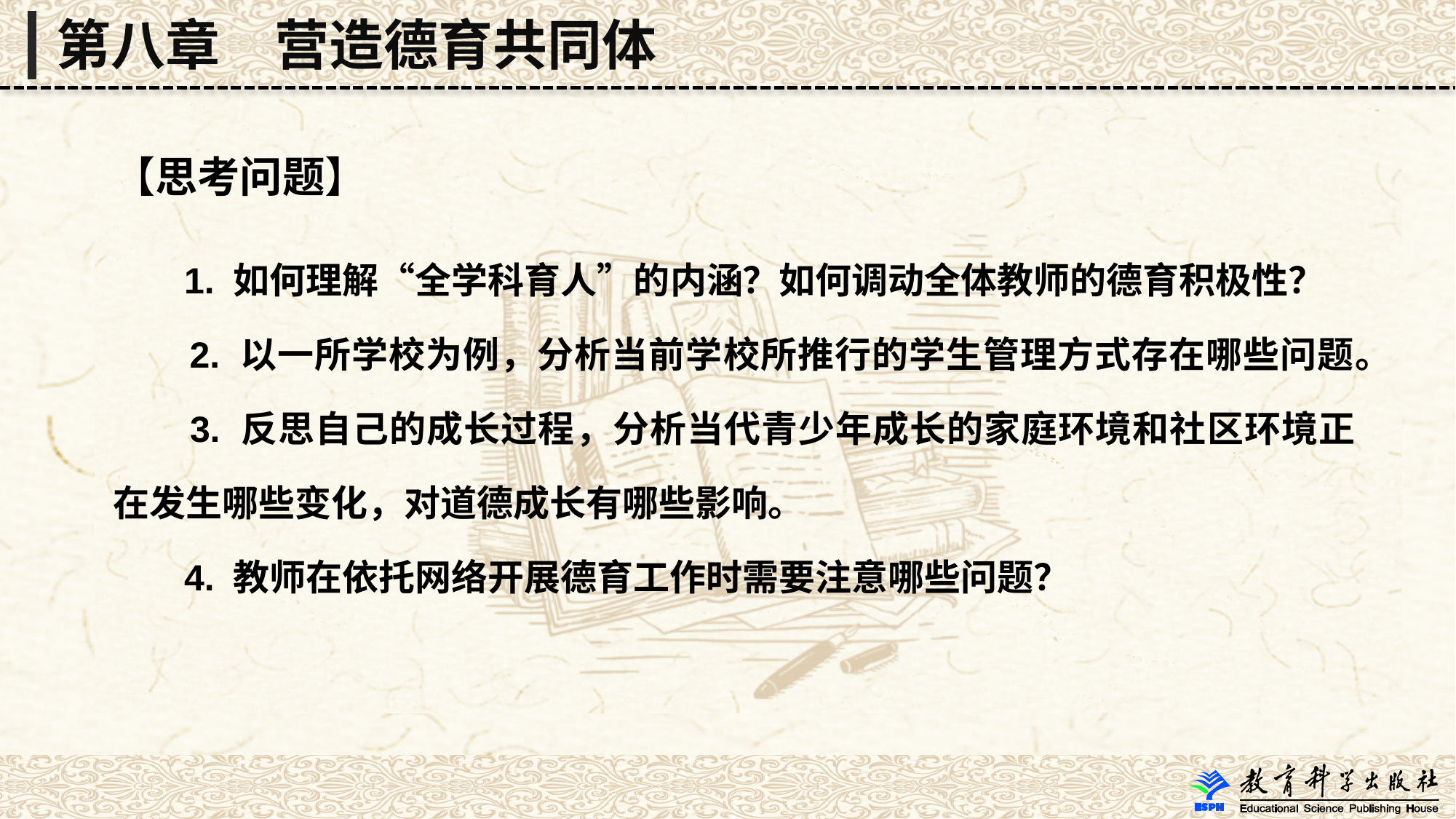

第八章　营造德育共同体
【思考问题】

       1. 如何理解“全学科育人”的内涵？如何调动全体教师的德育积极性？
       2. 以一所学校为例，分析当前学校所推行的学生管理方式存在哪些问题。
       3. 反思自己的成长过程，分析当代青少年成长的家庭环境和社区环境正在发生哪些变化，对道德成长有哪些影响。
       4. 教师在依托网络开展德育工作时需要注意哪些问题？